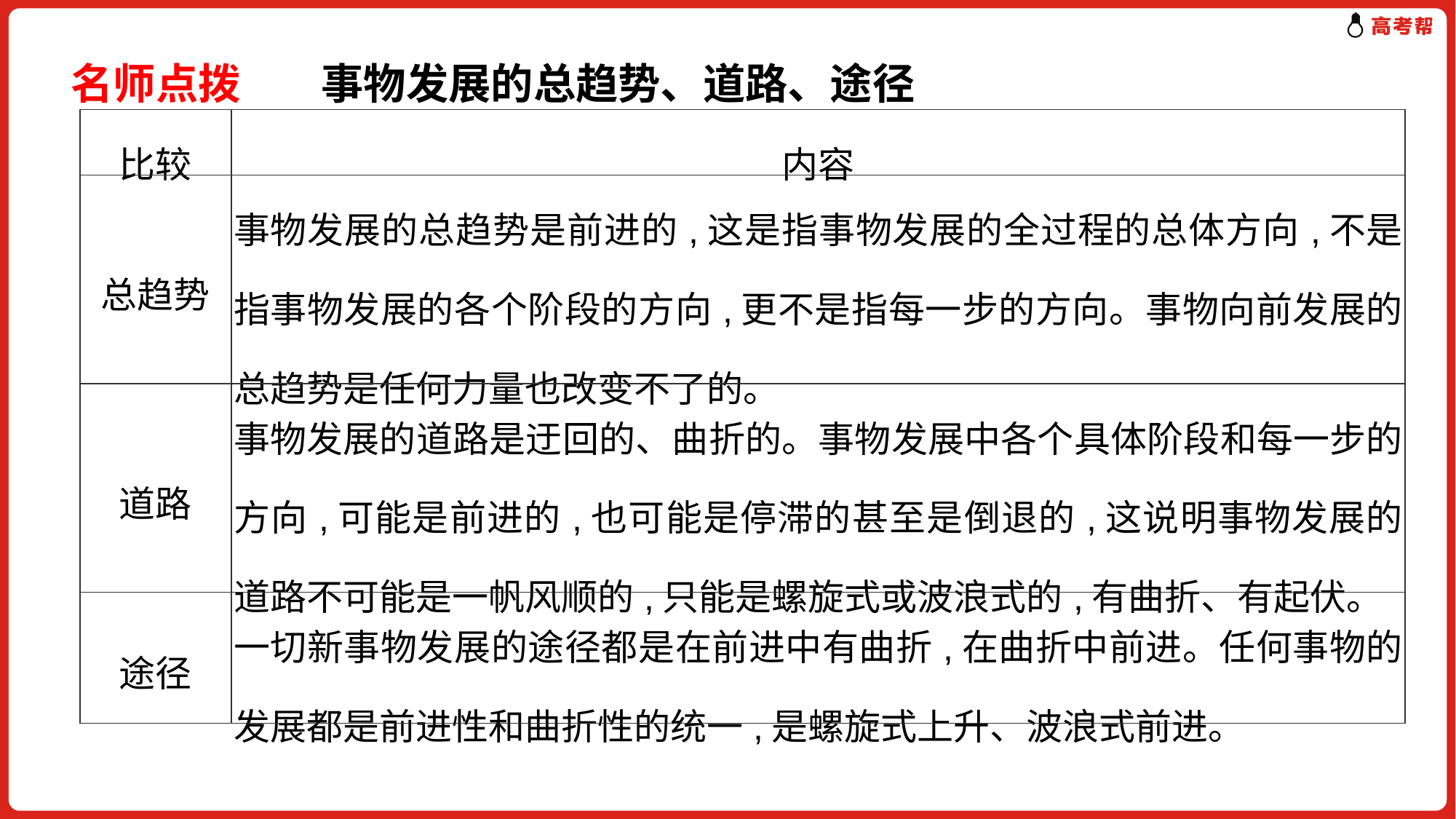

名师点拨    　事物发展的总趋势、道路、途径
| 比较 | 内容 |
| --- | --- |
| 总趋势 | 事物发展的总趋势是前进的,这是指事物发展的全过程的总体方向,不是指事物发展的各个阶段的方向,更不是指每一步的方向。事物向前发展的总趋势是任何力量也改变不了的。 |
| 道路 | 事物发展的道路是迂回的、曲折的。事物发展中各个具体阶段和每一步的方向,可能是前进的,也可能是停滞的甚至是倒退的,这说明事物发展的道路不可能是一帆风顺的,只能是螺旋式或波浪式的,有曲折、有起伏。 |
| 途径 | 一切新事物发展的途径都是在前进中有曲折,在曲折中前进。任何事物的发展都是前进性和曲折性的统一,是螺旋式上升、波浪式前进。 |